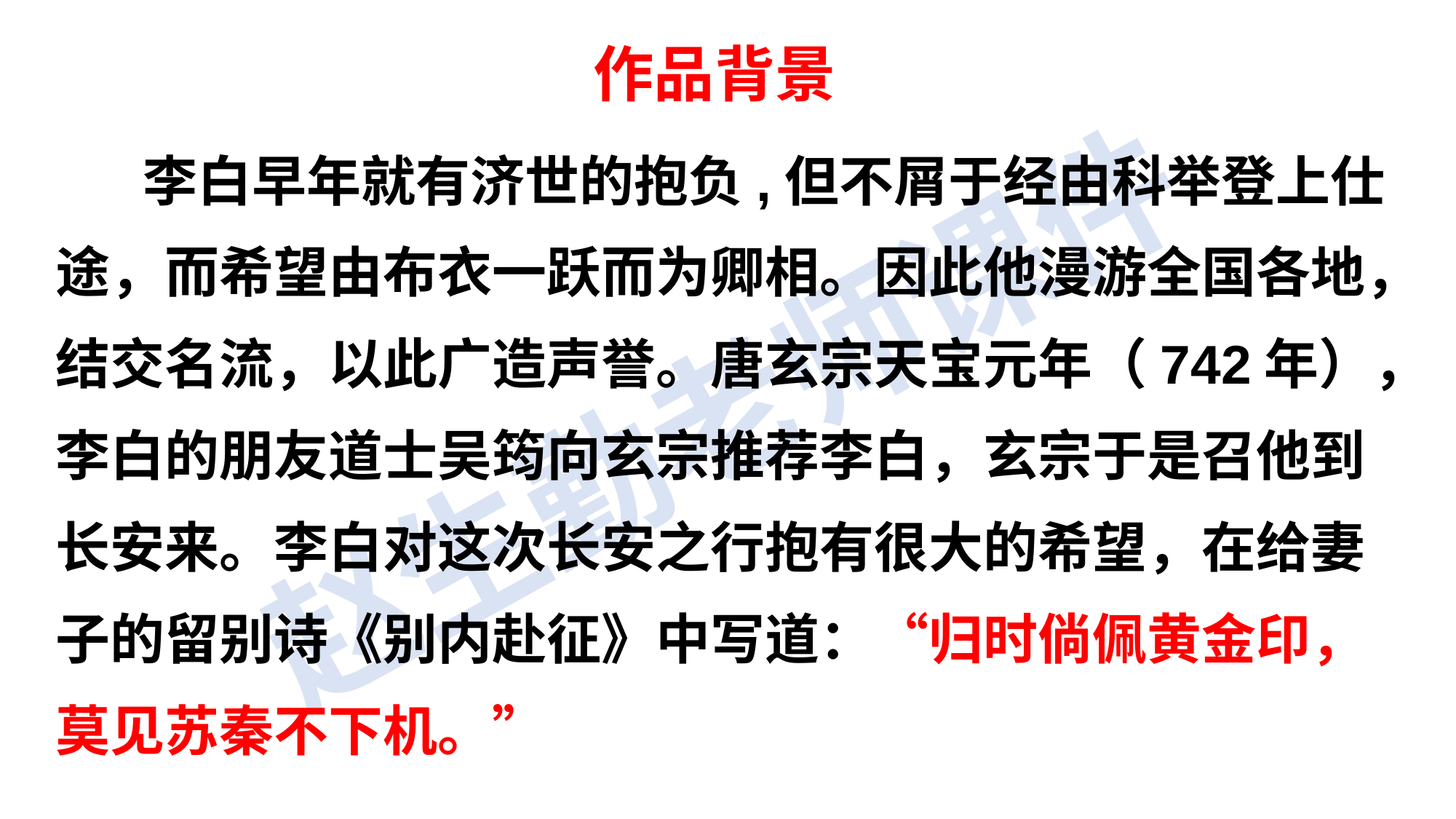

作品背景
      李白早年就有济世的抱负,但不屑于经由科举登上仕途，而希望由布衣一跃而为卿相。因此他漫游全国各地，结交名流，以此广造声誉。唐玄宗天宝元年（742年），李白的朋友道士吴筠向玄宗推荐李白，玄宗于是召他到长安来。李白对这次长安之行抱有很大的希望，在给妻子的留别诗《别内赴征》中写道：“归时倘佩黄金印，莫见苏秦不下机。”